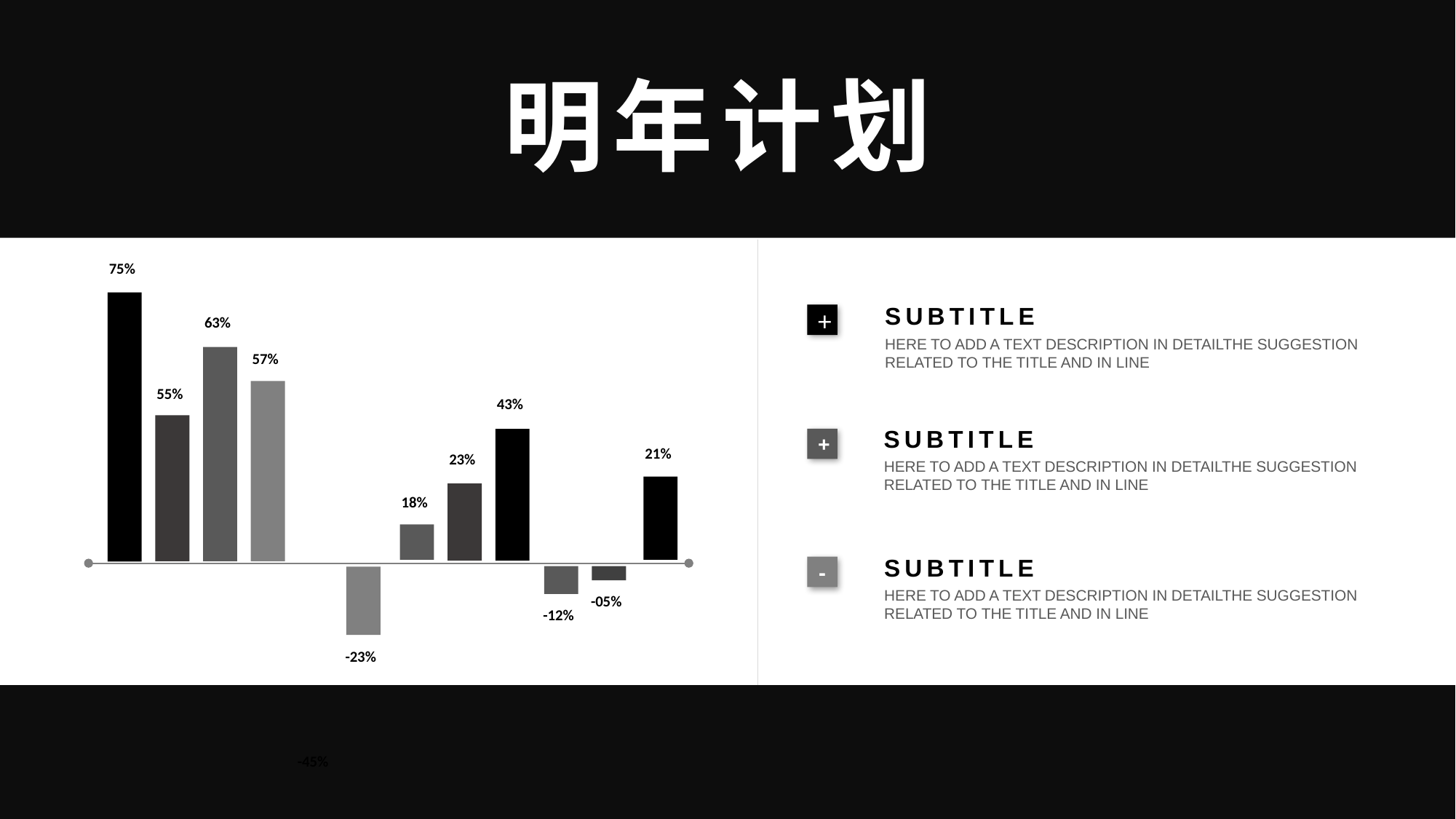

明年计划
75%

SUBTITLE
+
63%
HERE TO ADD A TEXT DESCRIPTION IN DETAILTHE SUGGESTION RELATED TO THE TITLE AND IN LINE
57%

55%

43%

SUBTITLE
+

21%
23%
HERE TO ADD A TEXT DESCRIPTION IN DETAILTHE SUGGESTION RELATED TO THE TITLE AND IN LINE

18%

SUBTITLE
-

-05%
-12%
-23%
-45%
HERE TO ADD A TEXT DESCRIPTION IN DETAILTHE SUGGESTION RELATED TO THE TITLE AND IN LINE